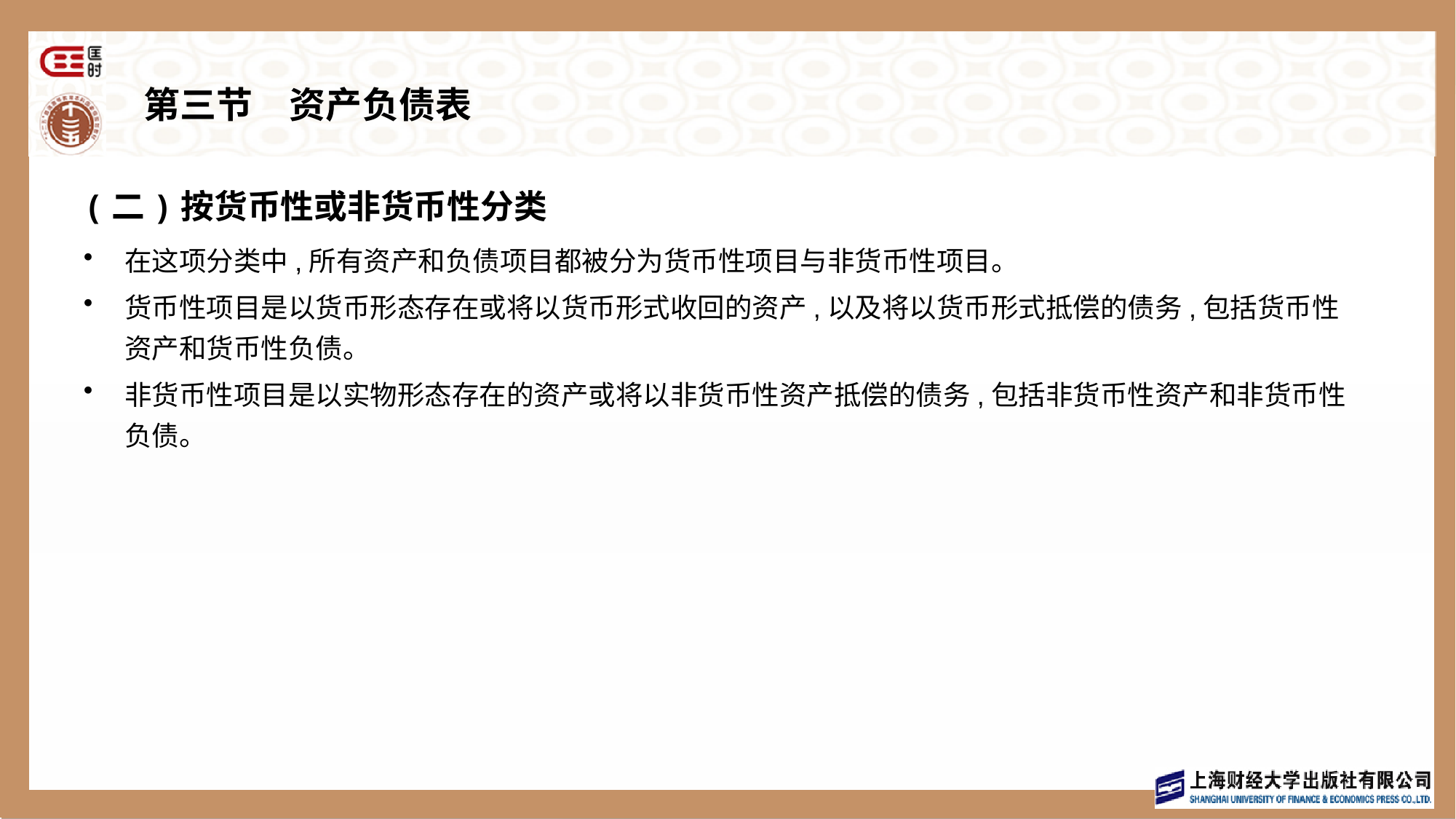

# 第三节　资产负债表
(二)按货币性或非货币性分类
在这项分类中,所有资产和负债项目都被分为货币性项目与非货币性项目。
货币性项目是以货币形态存在或将以货币形式收回的资产,以及将以货币形式抵偿的债务,包括货币性资产和货币性负债。
非货币性项目是以实物形态存在的资产或将以非货币性资产抵偿的债务,包括非货币性资产和非货币性负债。